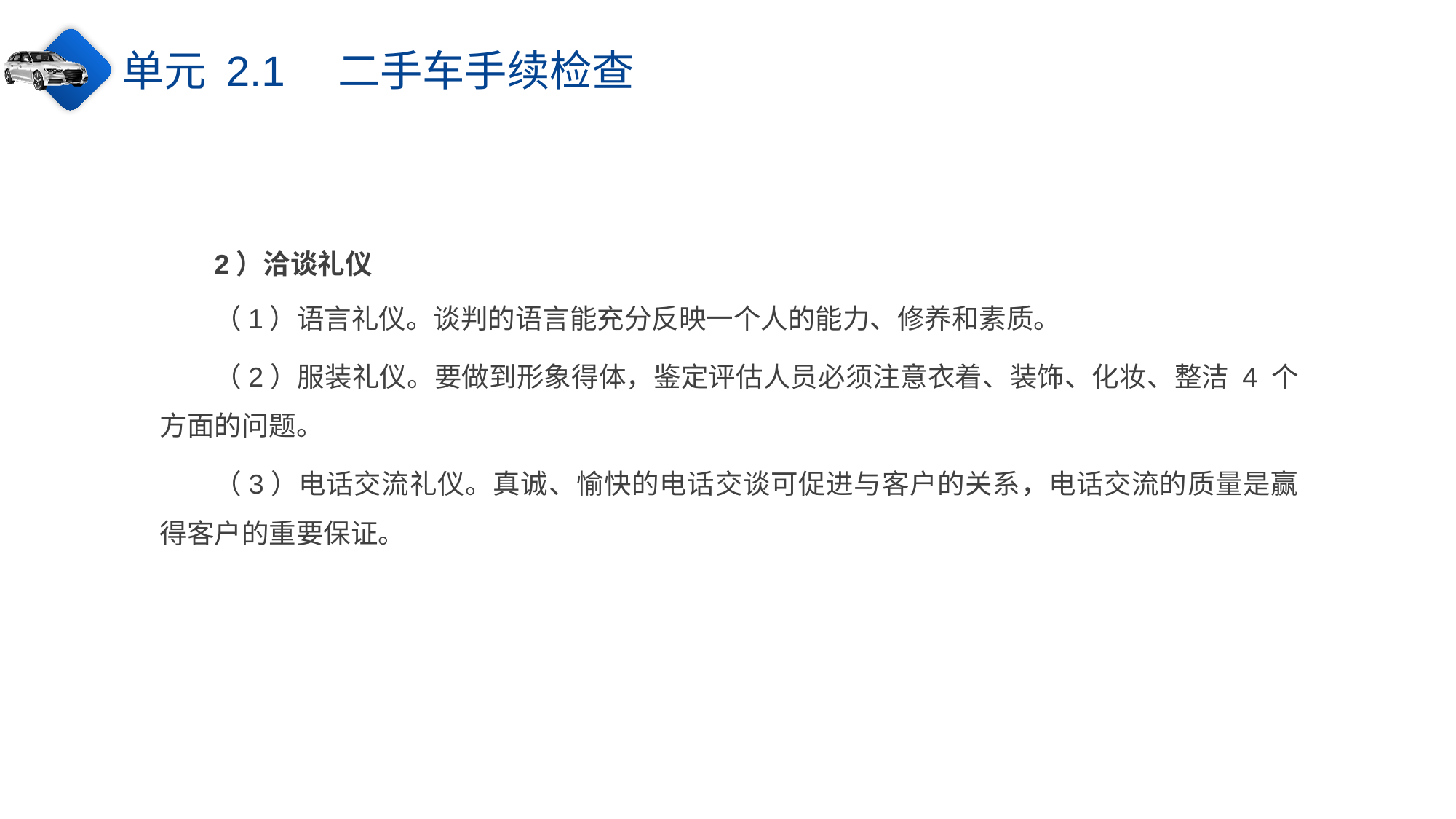

单元 2.1　二手车手续检查
2）洽谈礼仪
（1）语言礼仪。谈判的语言能充分反映一个人的能力、修养和素质。
（2）服装礼仪。要做到形象得体，鉴定评估人员必须注意衣着、装饰、化妆、整洁 4 个方面的问题。
（3）电话交流礼仪。真诚、愉快的电话交谈可促进与客户的关系，电话交流的质量是赢得客户的重要保证。